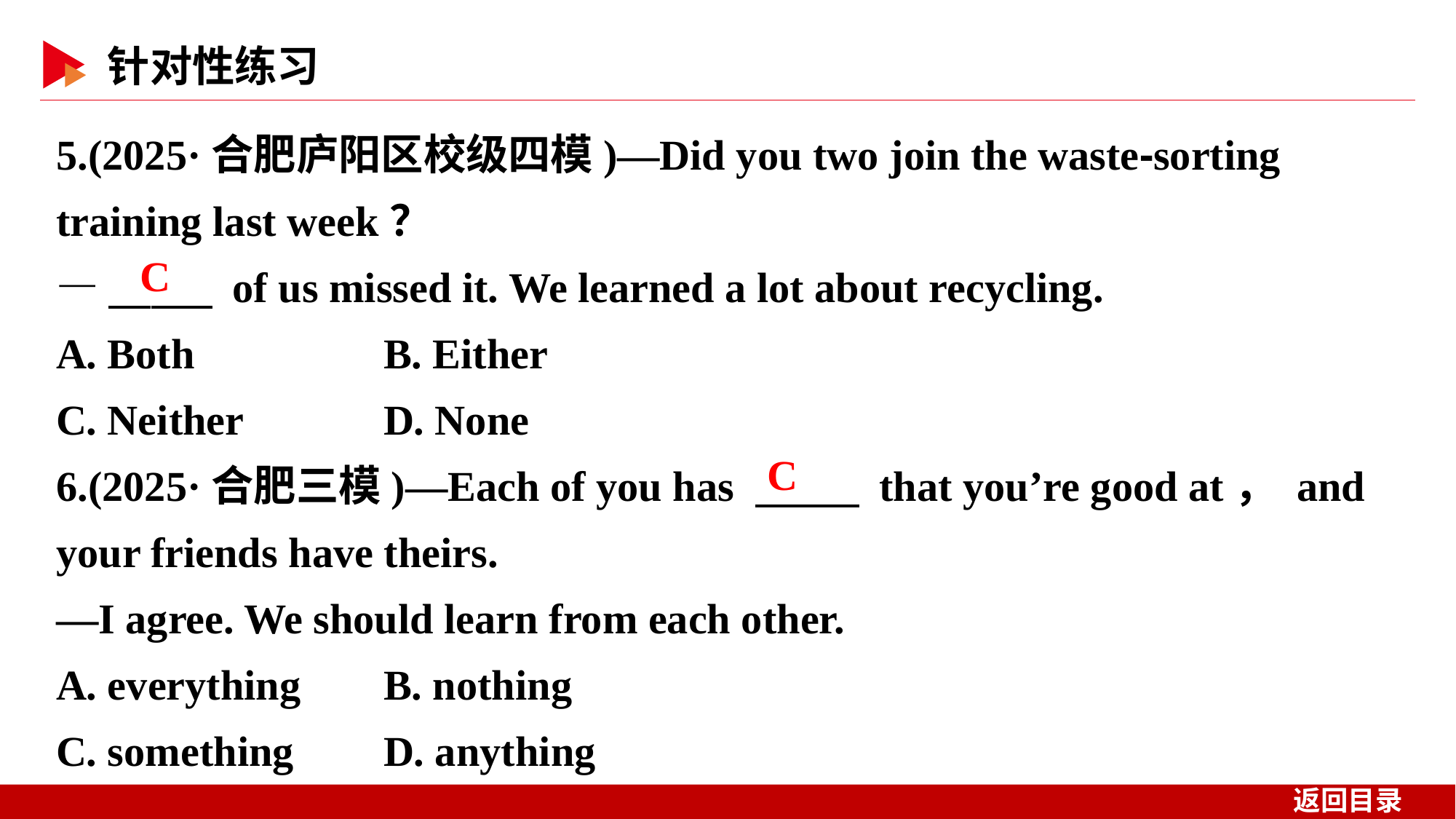

5.(2025·合肥庐阳区校级四模)—Did you two join the waste⁃sorting training last week？
—　  　 of us missed it. We learned a lot about recycling.
A. Both            	B. Either
C. Neither          	D. None
6.(2025·合肥三模)—Each of you has 　  　 that you’re good at， and your friends have theirs.
—I agree. We should learn from each other.
A. everything     	B. nothing
C. something       	D. anything
C
C